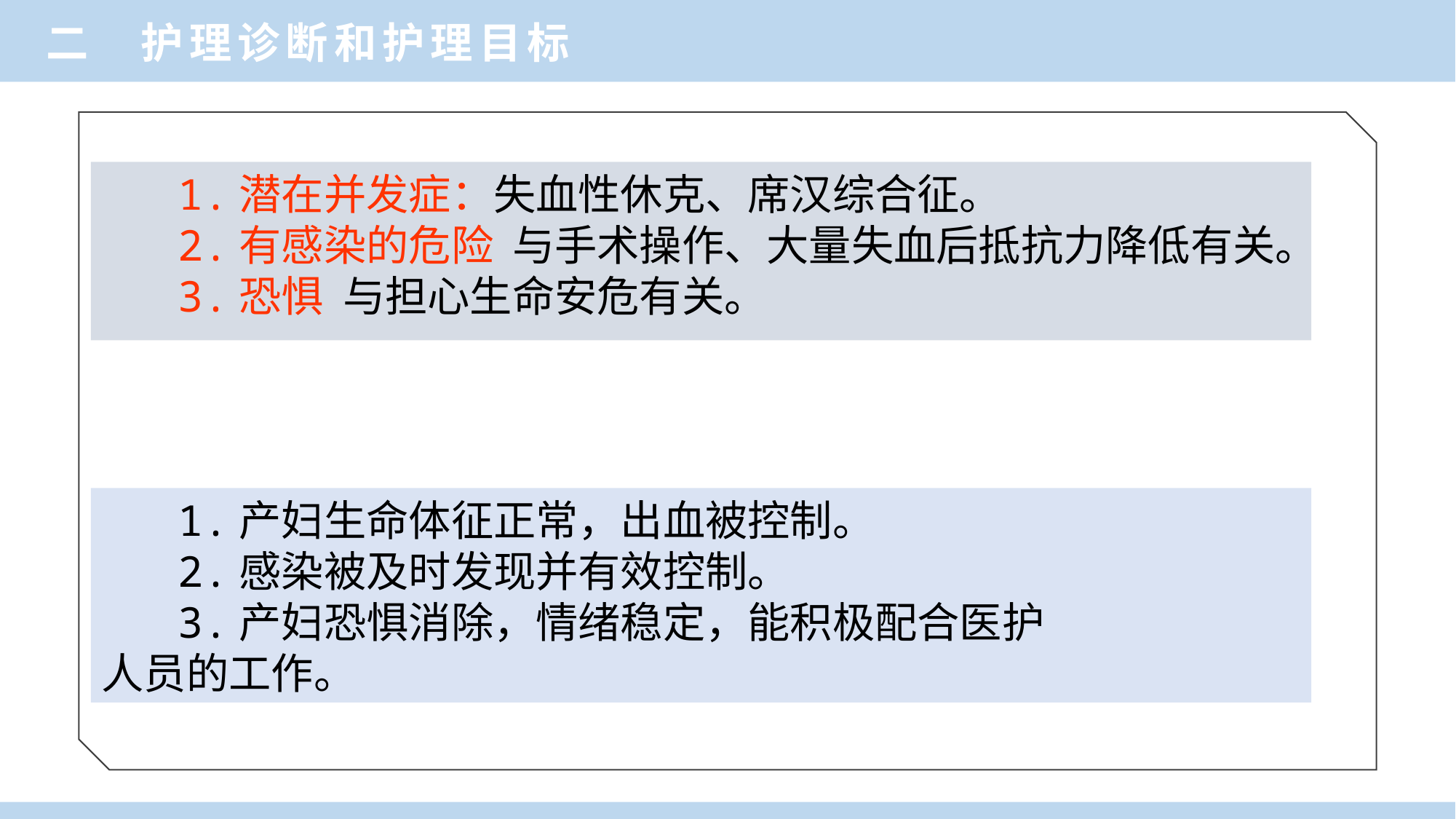

二   护理诊断和护理目标

   1.潜在并发症：失血性休克、席汉综合征。
   2.有感染的危险  与手术操作、大量失血后抵抗力降低有关。
   3.恐惧  与担心生命安危有关。
   1.产妇生命体征正常，出血被控制。
   2.感染被及时发现并有效控制。
   3.产妇恐惧消除，情绪稳定，能积极配合医护
人员的工作。